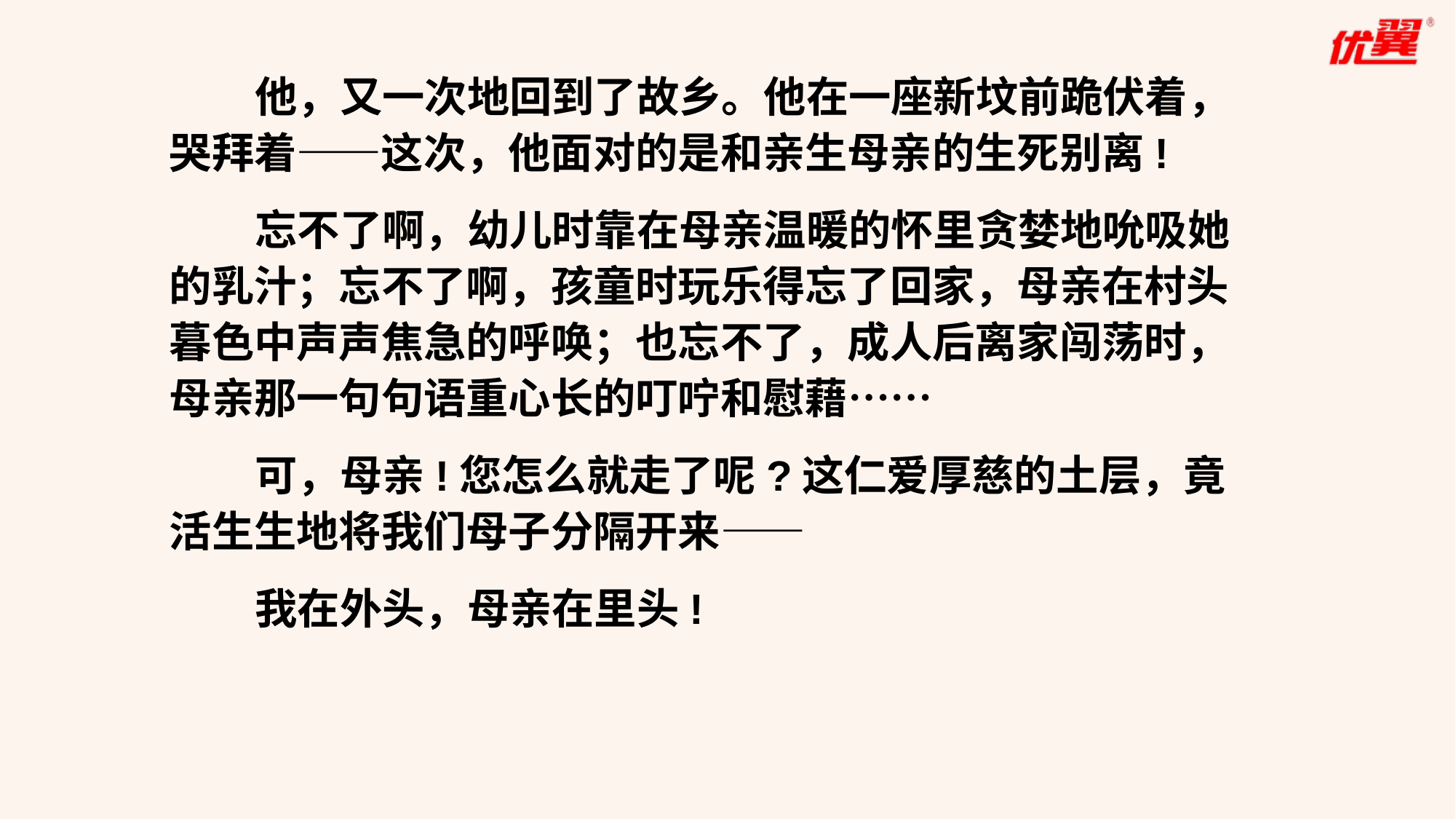

他，又一次地回到了故乡。他在一座新坟前跪伏着，哭拜着——这次，他面对的是和亲生母亲的生死别离!
忘不了啊，幼儿时靠在母亲温暖的怀里贪婪地吮吸她的乳汁；忘不了啊，孩童时玩乐得忘了回家，母亲在村头暮色中声声焦急的呼唤；也忘不了，成人后离家闯荡时，母亲那一句句语重心长的叮咛和慰藉……
可，母亲!您怎么就走了呢?这仁爱厚慈的土层，竟活生生地将我们母子分隔开来——
我在外头，母亲在里头!